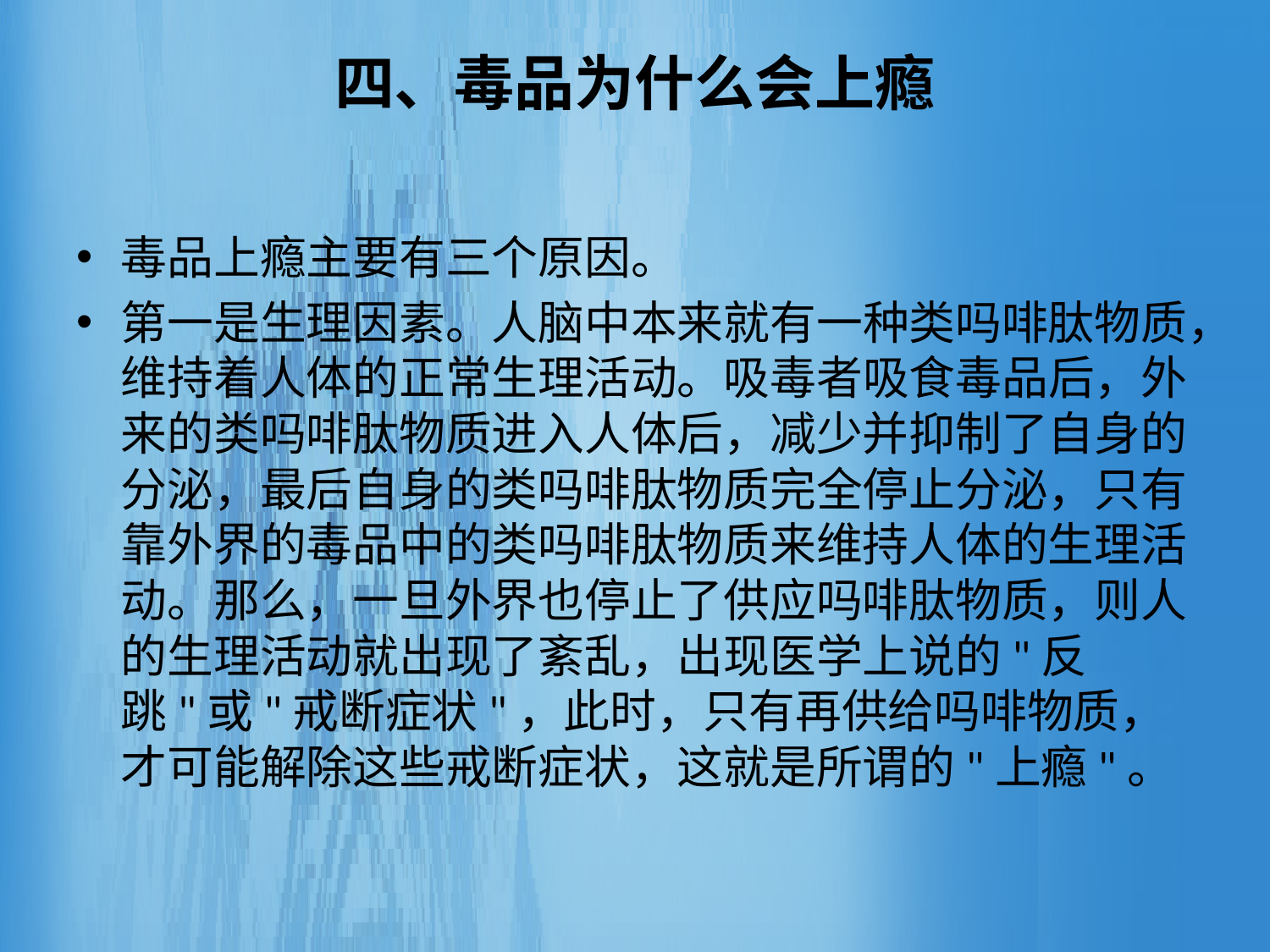

# 四、毒品为什么会上瘾
毒品上瘾主要有三个原因。
第一是生理因素。人脑中本来就有一种类吗啡肽物质，维持着人体的正常生理活动。吸毒者吸食毒品后，外来的类吗啡肽物质进入人体后，减少并抑制了自身的分泌，最后自身的类吗啡肽物质完全停止分泌，只有靠外界的毒品中的类吗啡肽物质来维持人体的生理活动。那么，一旦外界也停止了供应吗啡肽物质，则人的生理活动就出现了紊乱，出现医学上说的"反跳"或"戒断症状"，此时，只有再供给吗啡物质，才可能解除这些戒断症状，这就是所谓的"上瘾"。